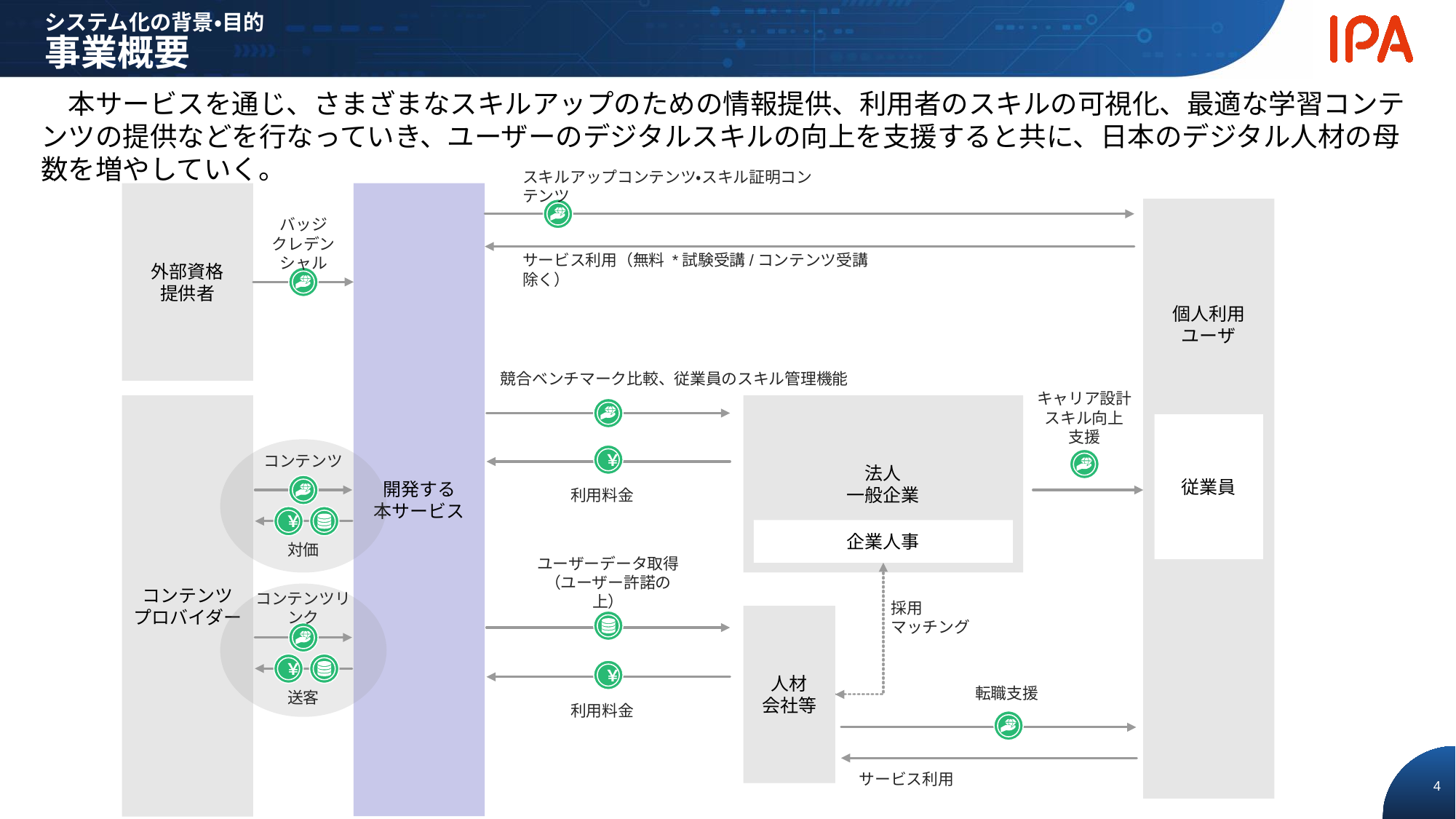

システム化の背景・目的
事業概要

　本サービスを通じ、さまざまなスキルアップのための情報提供、利用者のスキルの可視化、最適な学習コンテンツの提供などを行なっていき、ユーザーのデジタルスキルの向上を支援すると共に、日本のデジタル人材の母数を増やしていく。
スキルアップコンテンツ・スキル証明コンテンツ
外部資格
提供者
開発する
本サービス
個人利用
ユーザ

バッジ
クレデンシャル
サービス利用（無料 *試験受講/コンテンツ受講除く）

競合ベンチマーク比較、従業員のスキル管理機能
キャリア設計
スキル向上
支援
コンテンツ
プロバイダー
法人
一般企業

従業員

￥

コンテンツ

利用料金

￥

企業人事
対価
ユーザーデータ取得
（ユーザー許諾の上）

採用
マッチング
コンテンツリンク
人材
会社等

￥

￥

転職支援
送客
利用料金

サービス利用